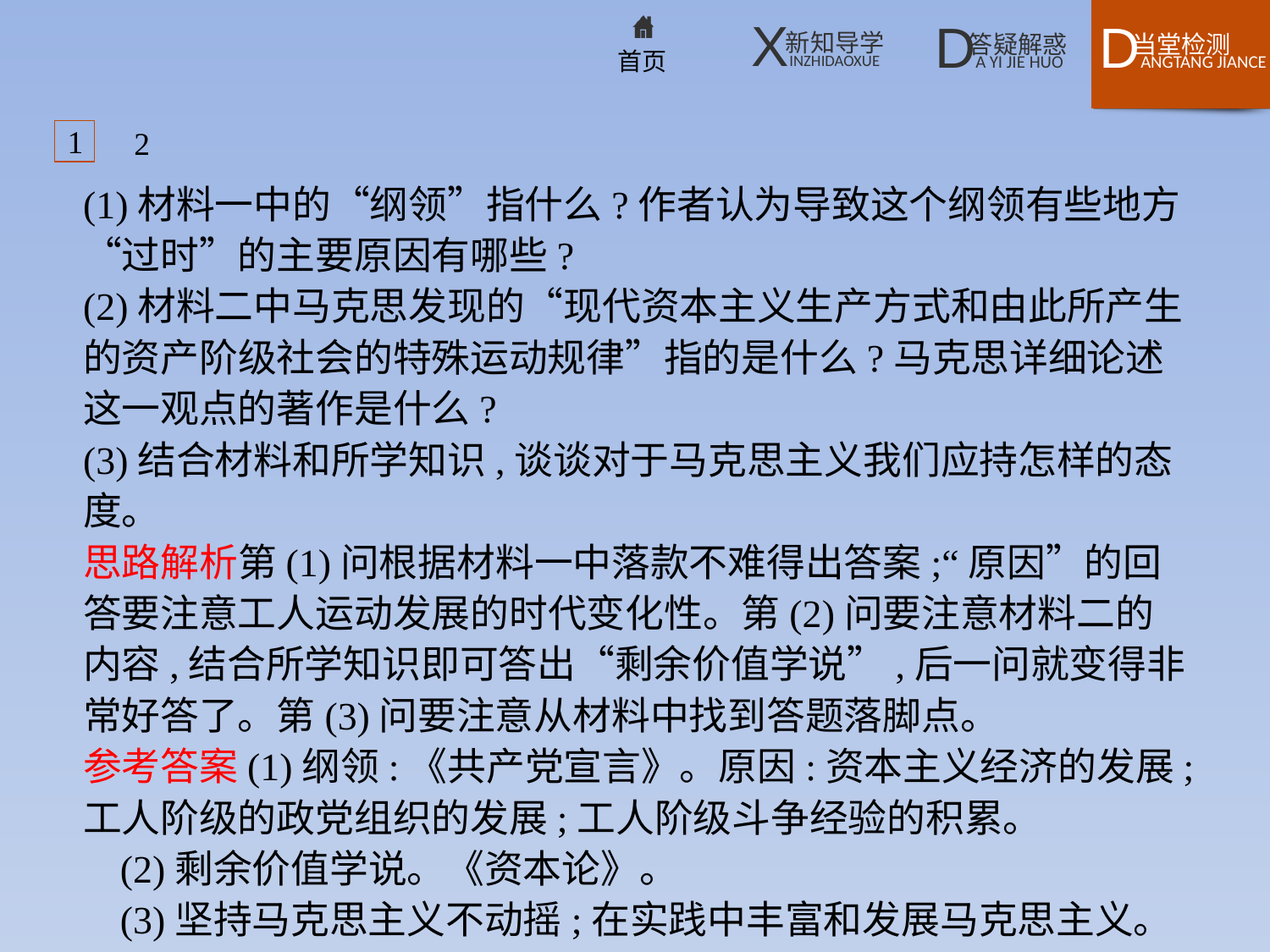

1
2
(1)材料一中的“纲领”指什么?作者认为导致这个纲领有些地方“过时”的主要原因有哪些?
(2)材料二中马克思发现的“现代资本主义生产方式和由此所产生的资产阶级社会的特殊运动规律”指的是什么?马克思详细论述这一观点的著作是什么?
(3)结合材料和所学知识,谈谈对于马克思主义我们应持怎样的态度。
思路解析第(1)问根据材料一中落款不难得出答案;“原因”的回答要注意工人运动发展的时代变化性。第(2)问要注意材料二的内容,结合所学知识即可答出“剩余价值学说”,后一问就变得非常好答了。第(3)问要注意从材料中找到答题落脚点。
参考答案(1)纲领:《共产党宣言》。原因:资本主义经济的发展;工人阶级的政党组织的发展;工人阶级斗争经验的积累。
(2)剩余价值学说。《资本论》。
(3)坚持马克思主义不动摇;在实践中丰富和发展马克思主义。